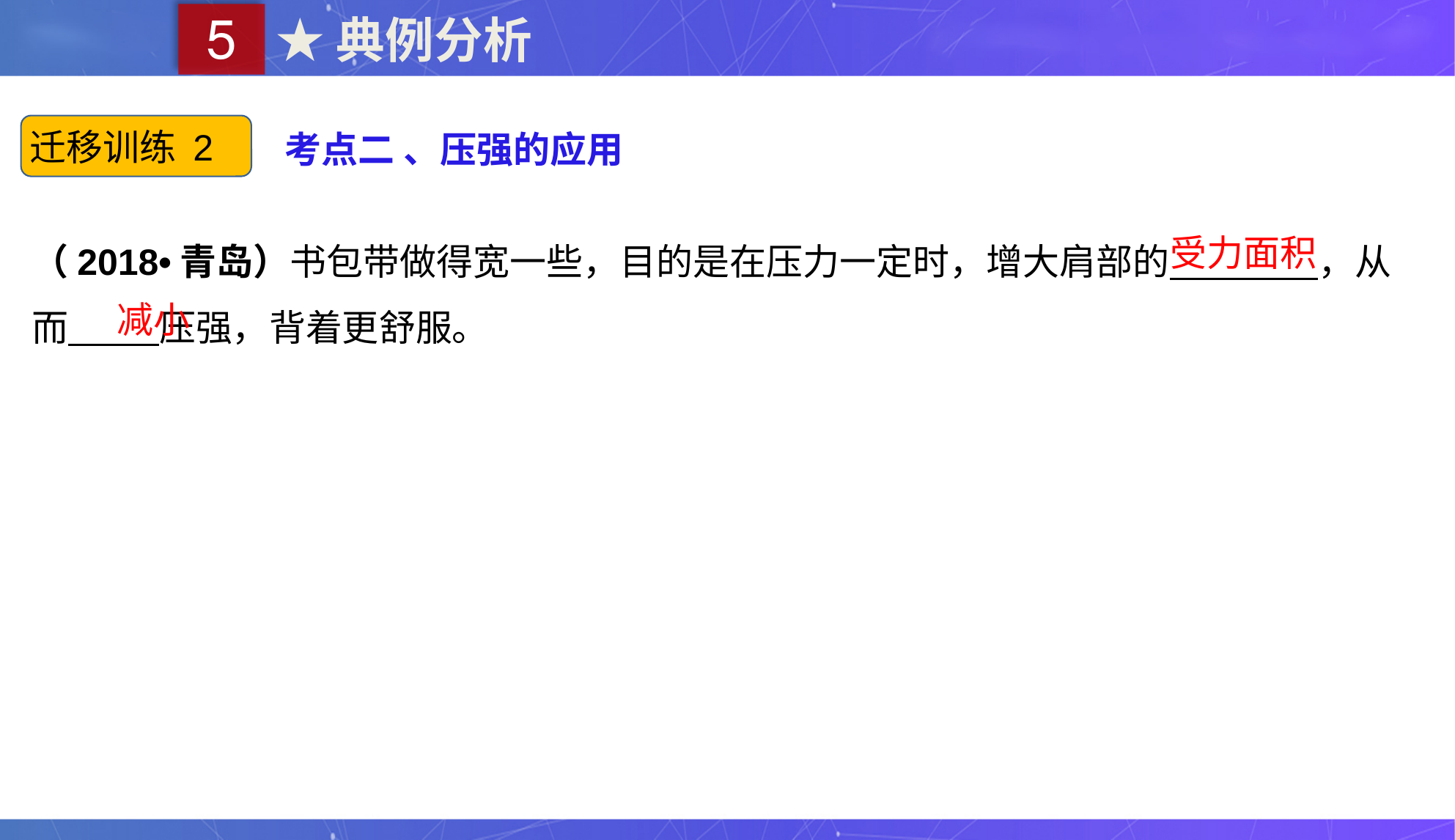

5
★典例分析
迁移训练 2
考点二 、压强的应用
（2018•青岛）书包带做得宽一些，目的是在压力一定时，增大肩部的                  ，从而           压强，背着更舒服。
受力面积
减小